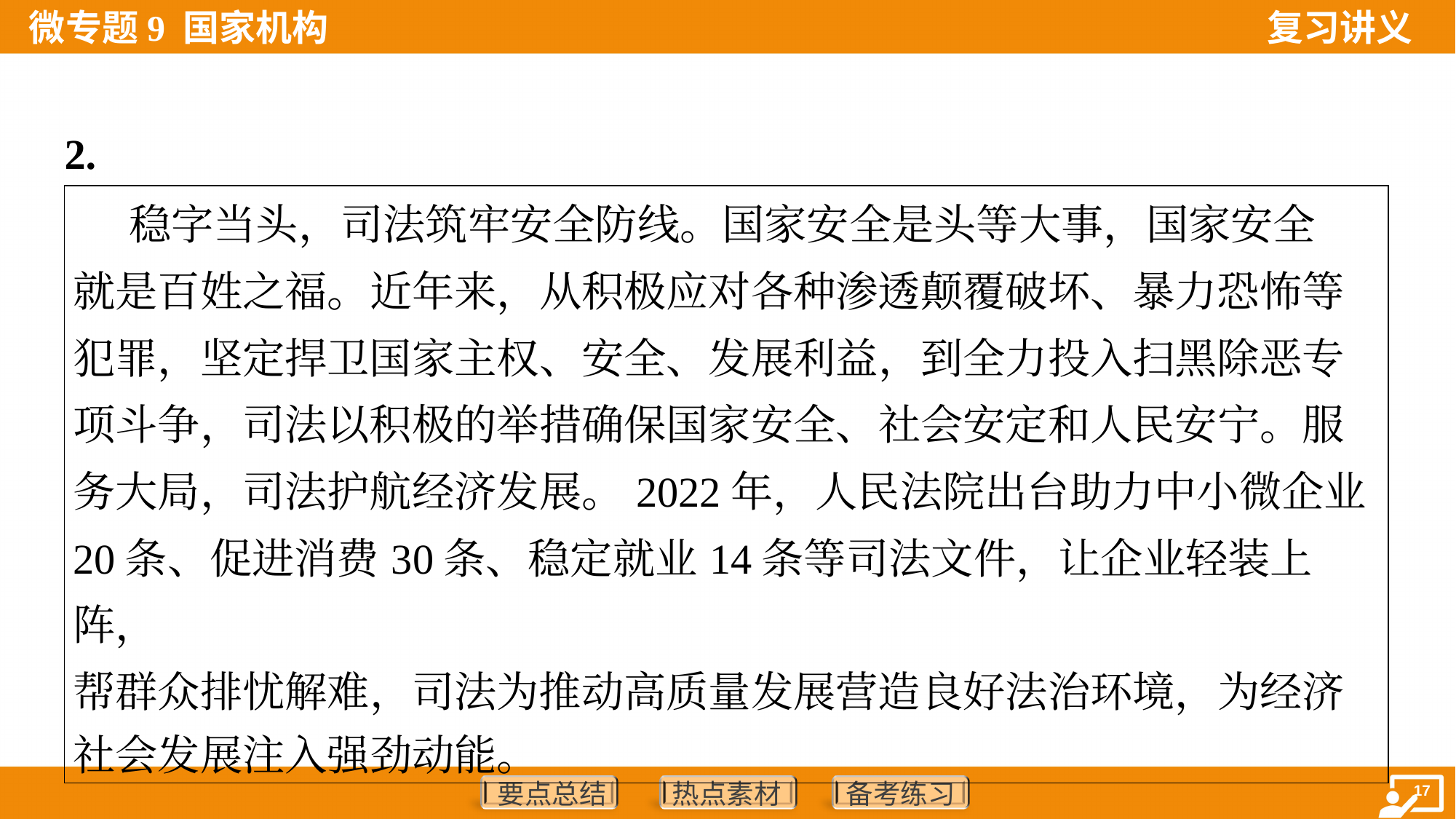

2.
| 稳字当头，司法筑牢安全防线。国家安全是头等大事，国家安全 就是百姓之福。近年来，从积极应对各种渗透颠覆破坏、暴力恐怖等 犯罪，坚定捍卫国家主权、安全、发展利益，到全力投入扫黑除恶专 项斗争，司法以积极的举措确保国家安全、社会安定和人民安宁。服 务大局，司法护航经济发展。2022年，人民法院出台助力中小微企业 20条、促进消费30条、稳定就业14条等司法文件，让企业轻装上阵， 帮群众排忧解难，司法为推动高质量发展营造良好法治环境，为经济 社会发展注入强劲动能。 |
| --- |